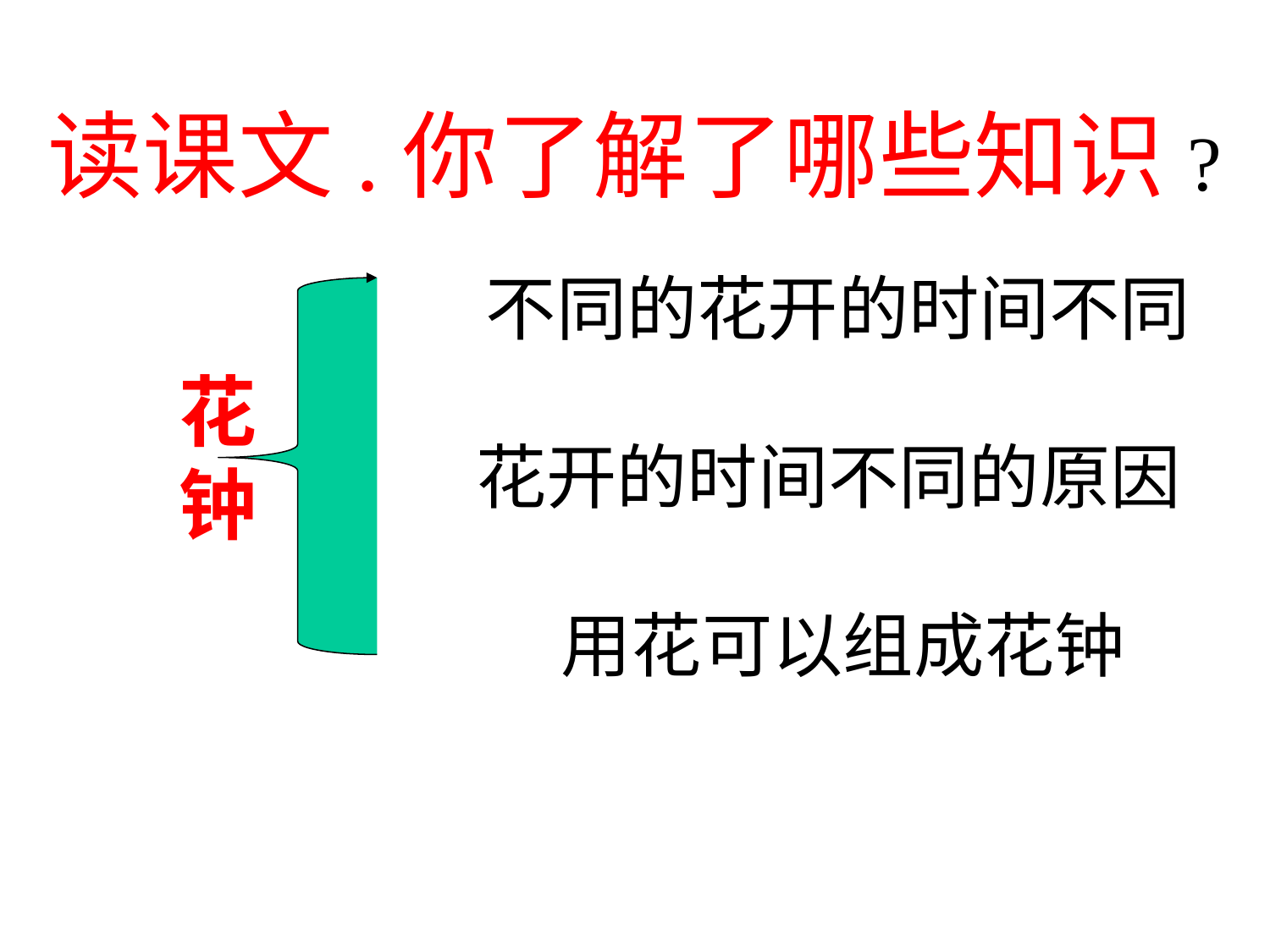

读课文.你了解了哪些知识?
不同的花开的时间不同

花
钟
花开的时间不同的原因
用花可以组成花钟